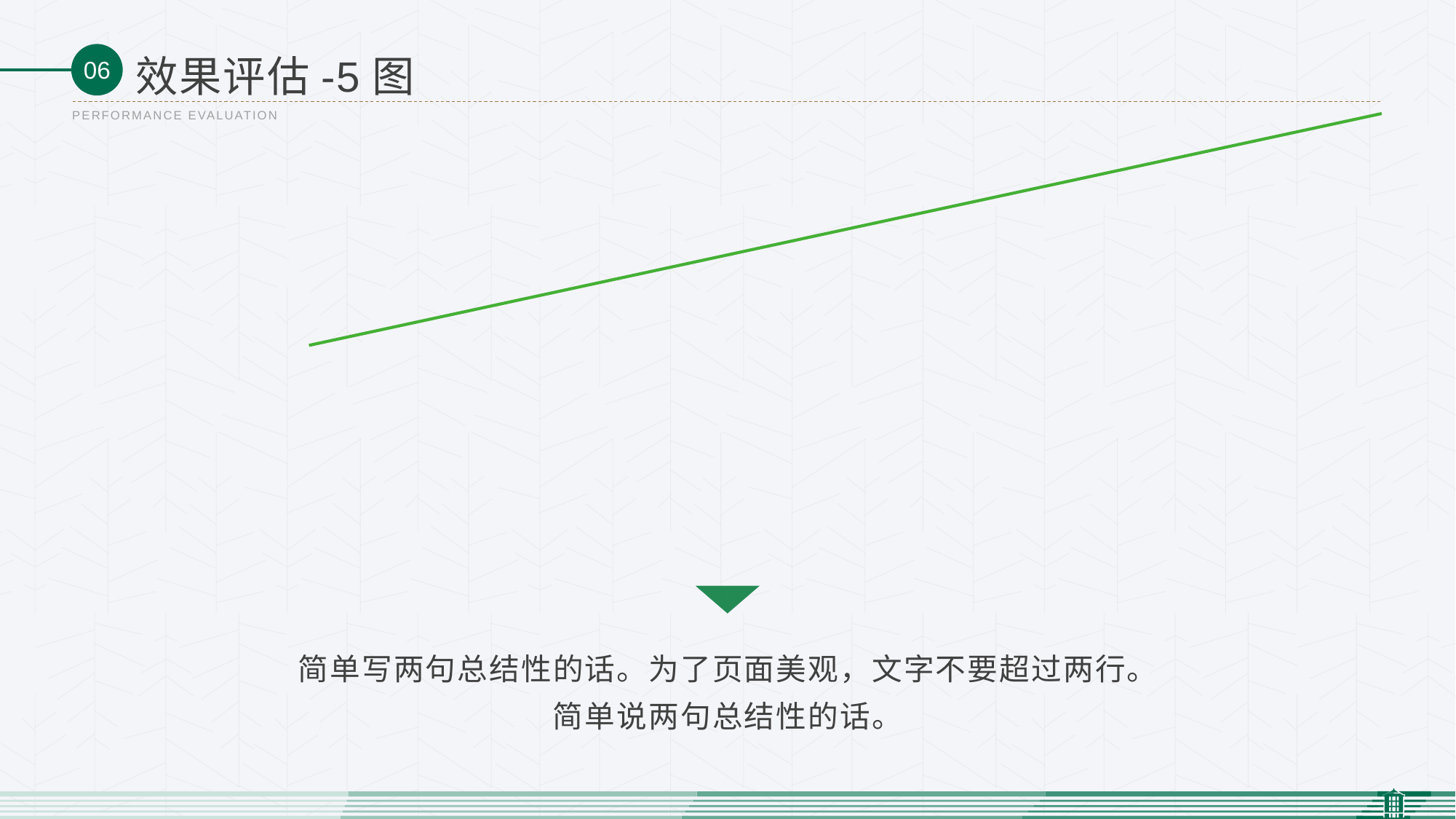

效果评估-5图
PERFORMANCE EVALUATION

简单写两句总结性的话。为了页面美观，文字不要超过两行。
简单说两句总结性的话。